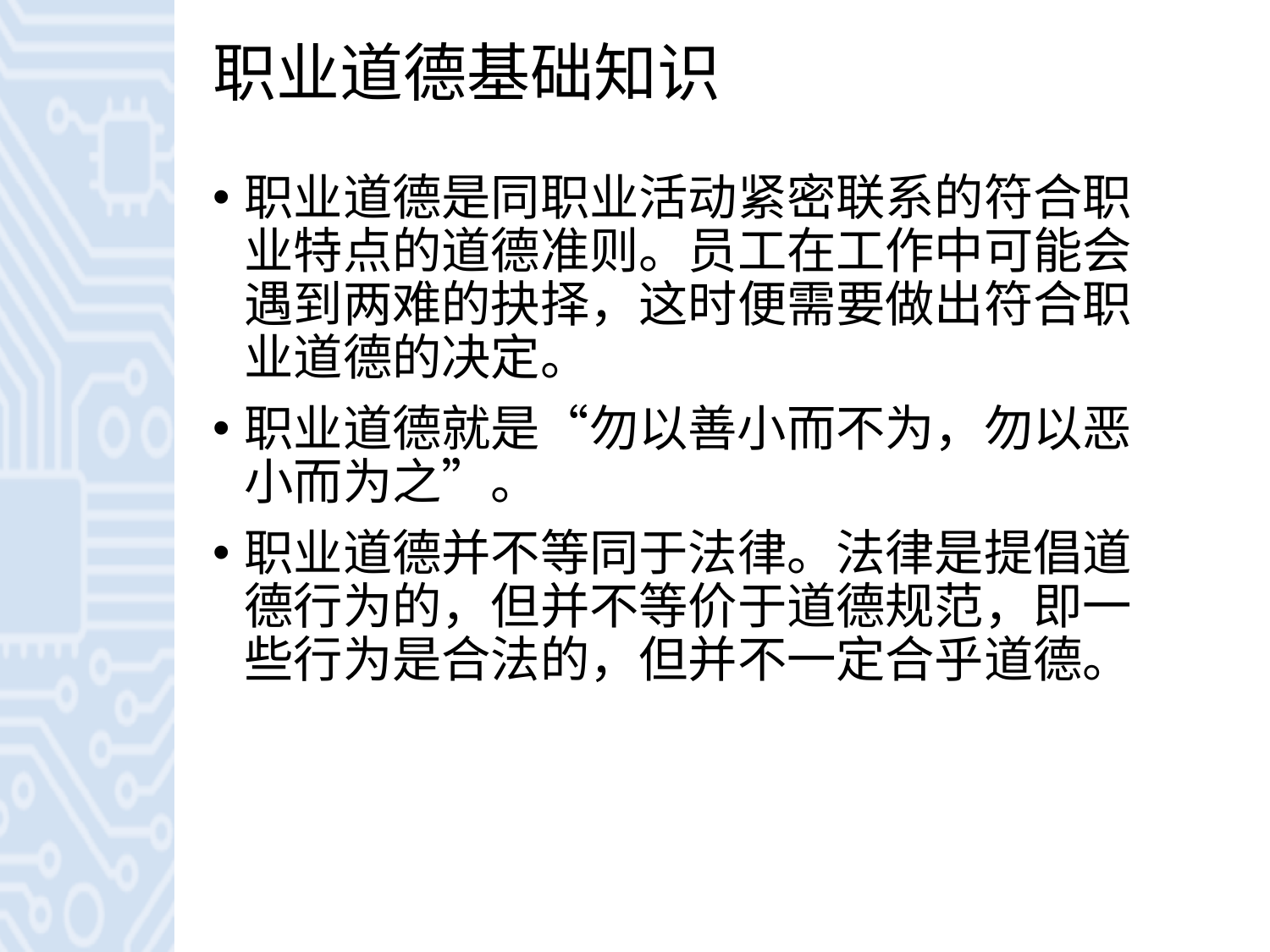

# 职业道德基础知识
职业道德是同职业活动紧密联系的符合职业特点的道德准则。员工在工作中可能会遇到两难的抉择，这时便需要做出符合职业道德的决定。
职业道德就是“勿以善小而不为，勿以恶小而为之”。
职业道德并不等同于法律。法律是提倡道德行为的，但并不等价于道德规范，即一些行为是合法的，但并不一定合乎道德。